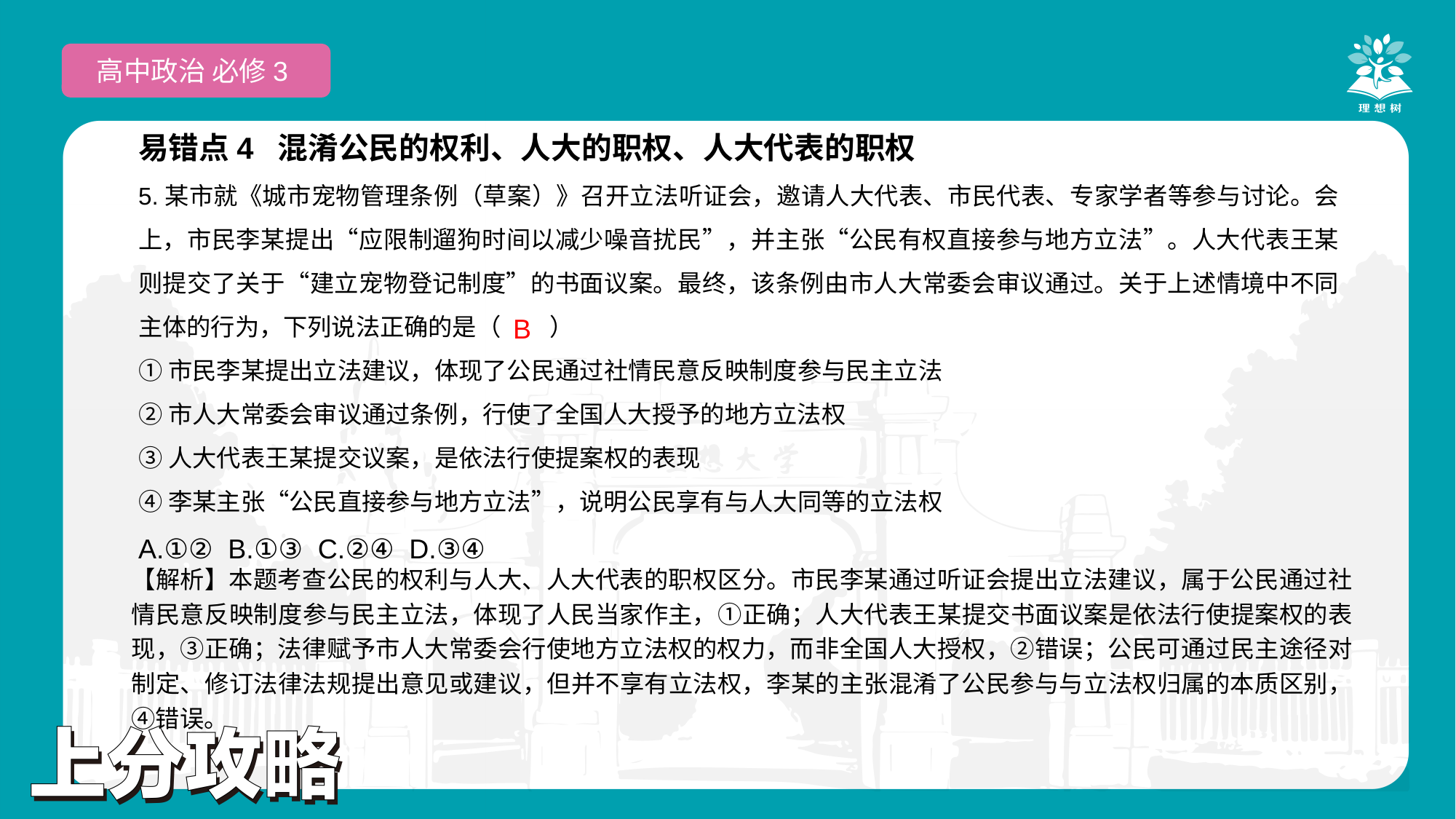

高中政治 必修3
易错点4  混淆公民的权利、人大的职权、人大代表的职权
5.某市就《城市宠物管理条例（草案）》召开立法听证会，邀请人大代表、市民代表、专家学者等参与讨论。会上，市民李某提出“应限制遛狗时间以减少噪音扰民”，并主张“公民有权直接参与地方立法”。人大代表王某则提交了关于“建立宠物登记制度”的书面议案。最终，该条例由市人大常委会审议通过。关于上述情境中不同主体的行为，下列说法正确的是（　　）
①市民李某提出立法建议，体现了公民通过社情民意反映制度参与民主立法
②市人大常委会审议通过条例，行使了全国人大授予的地方立法权
③人大代表王某提交议案，是依法行使提案权的表现
④李某主张“公民直接参与地方立法”，说明公民享有与人大同等的立法权
A.①②  B.①③  C.②④  D.③④

 B
【解析】本题考查公民的权利与人大、人大代表的职权区分。市民李某通过听证会提出立法建议，属于公民通过社情民意反映制度参与民主立法，体现了人民当家作主，①正确；人大代表王某提交书面议案是依法行使提案权的表现，③正确；法律赋予市人大常委会行使地方立法权的权力，而非全国人大授权，②错误；公民可通过民主途径对制定、修订法律法规提出意见或建议，但并不享有立法权，李某的主张混淆了公民参与与立法权归属的本质区别，④错误。